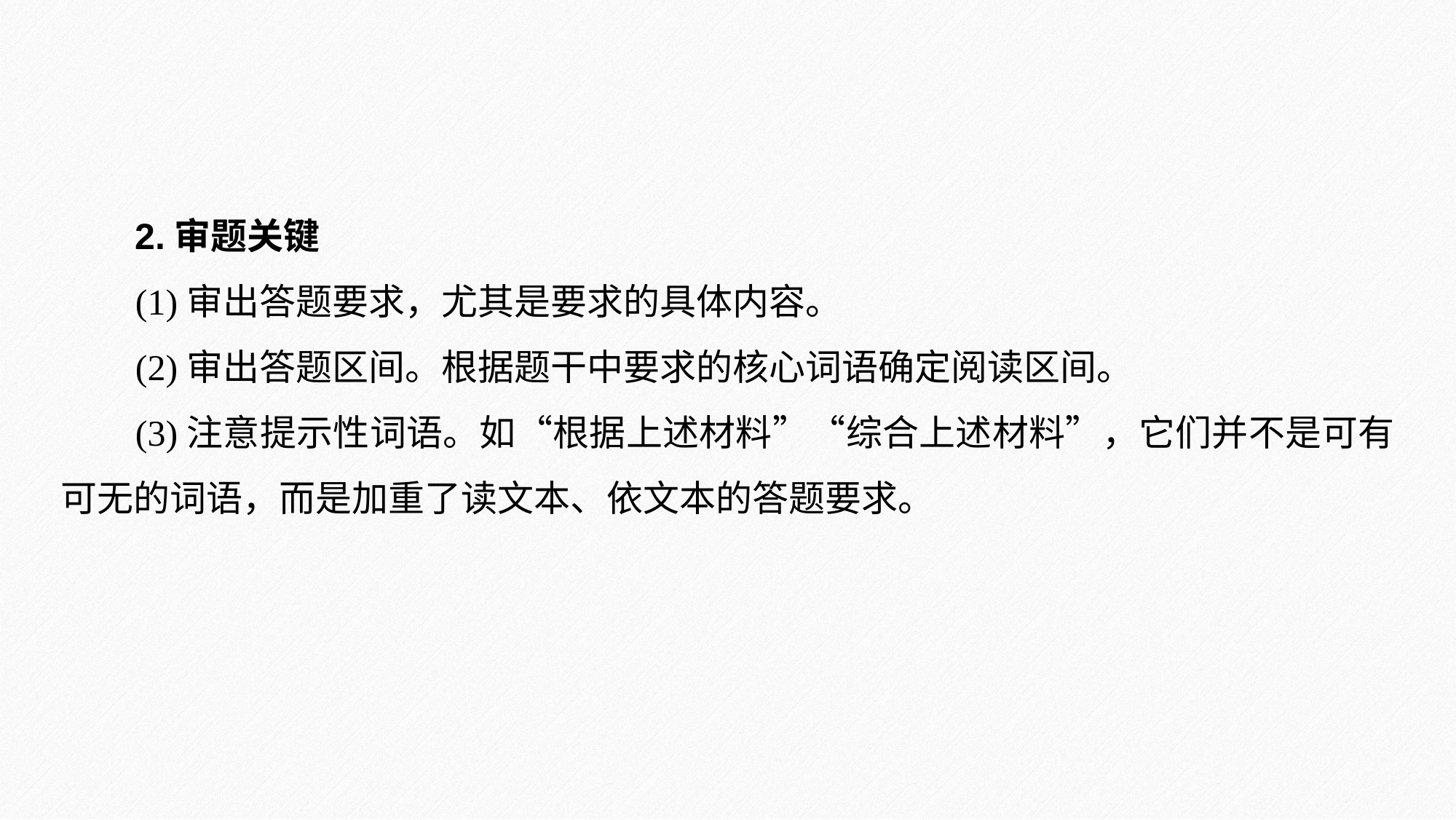

2.审题关键
(1)审出答题要求，尤其是要求的具体内容。
(2)审出答题区间。根据题干中要求的核心词语确定阅读区间。
(3)注意提示性词语。如“根据上述材料”“综合上述材料”，它们并不是可有可无的词语，而是加重了读文本、依文本的答题要求。